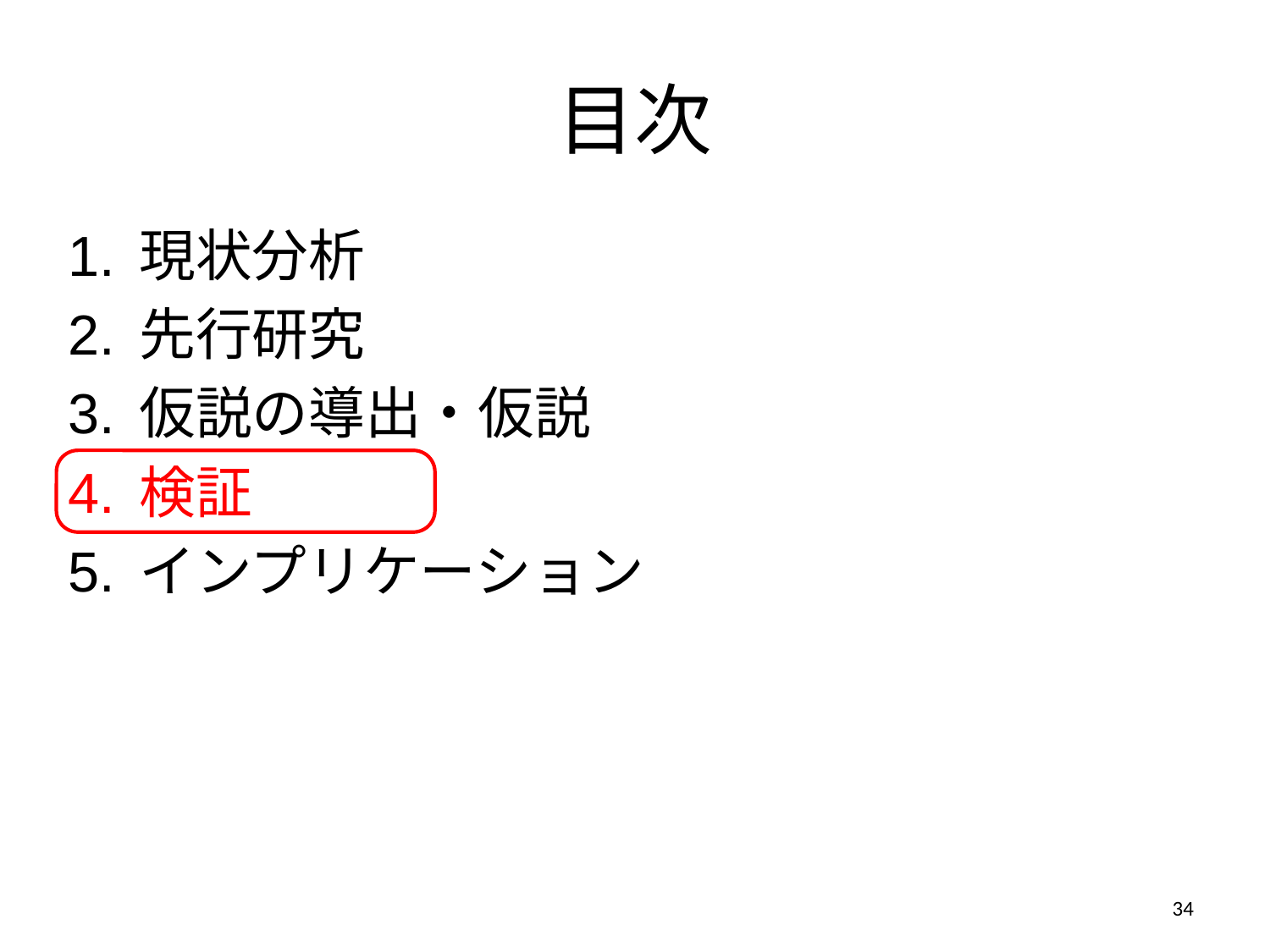

# 目次
現状分析
先行研究
仮説の導出・仮説
検証
インプリケーション

34